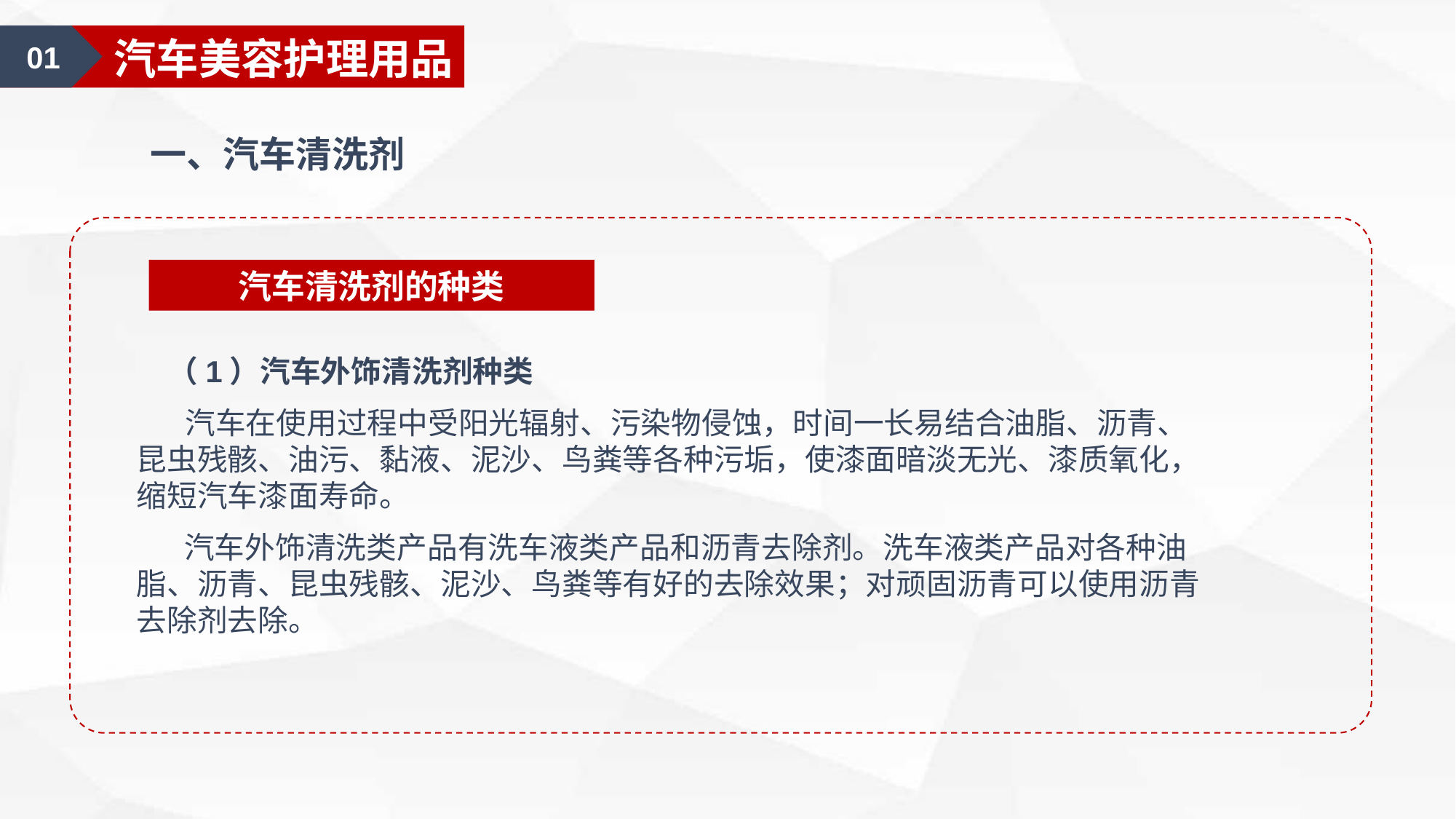

01
汽车美容护理用品
一、汽车清洗剂

汽车清洗剂的种类
    （1）汽车外饰清洗剂种类
      汽车在使用过程中受阳光辐射、污染物侵蚀，时间一长易结合油脂、沥青、昆虫残骸、油污、黏液、泥沙、鸟粪等各种污垢，使漆面暗淡无光、漆质氧化，缩短汽车漆面寿命。
      汽车外饰清洗类产品有洗车液类产品和沥青去除剂。洗车液类产品对各种油脂、沥青、昆虫残骸、泥沙、鸟粪等有好的去除效果；对顽固沥青可以使用沥青去除剂去除。